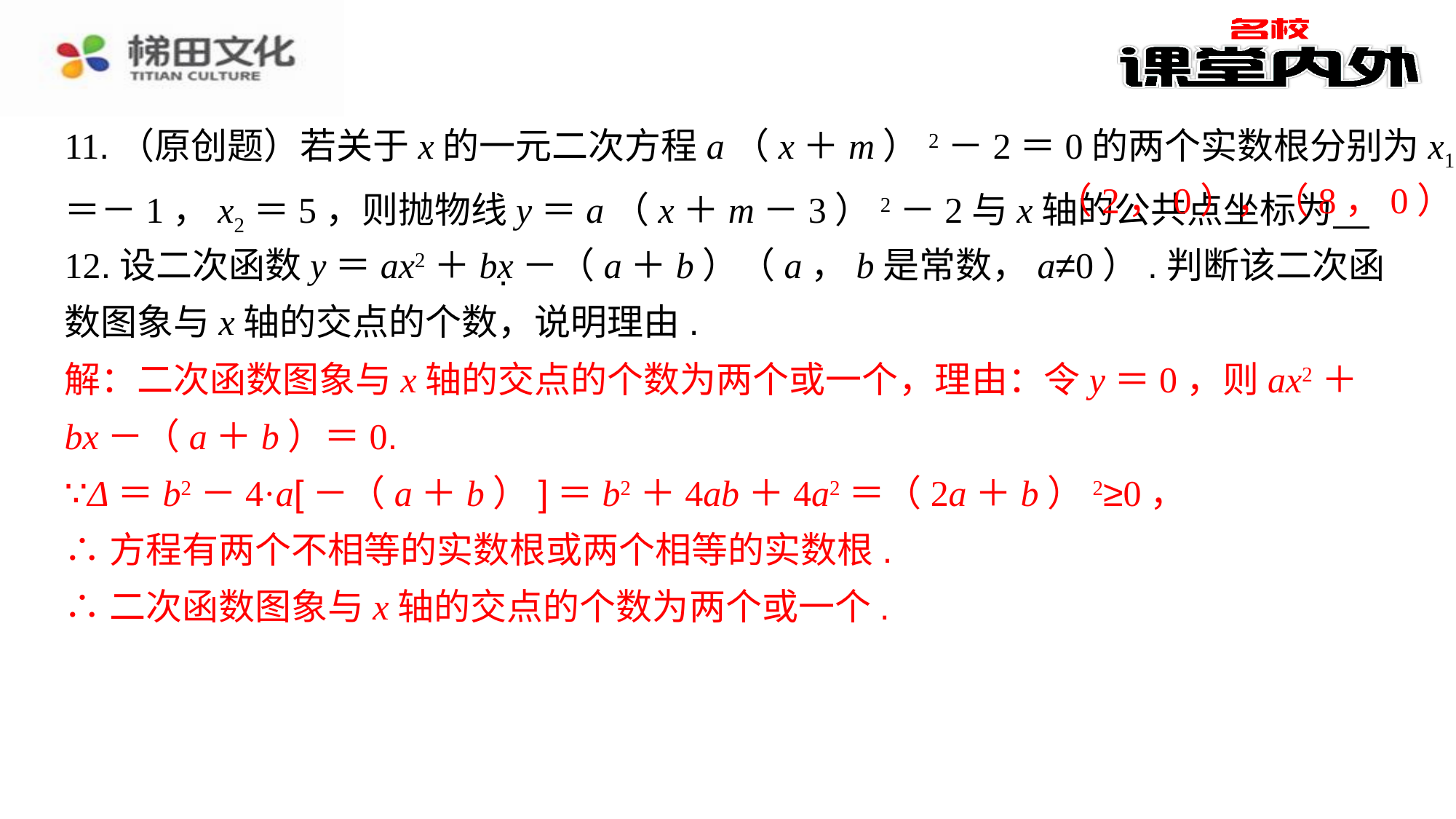

11.（原创题）若关于x的一元二次方程a（x＋m）2－2＝0的两个实数根分别为x1＝－1，x2＝5，则抛物线y＝a（x＋m－3）2－2与x轴的公共点坐标为 　（2，0），（8，0）　⁠.
（2，0），（8，0）
12.设二次函数y＝ax2＋bx－（a＋b）（a，b是常数，a≠0）.判断该二次函数图象与x轴的交点的个数，说明理由.
解：二次函数图象与x轴的交点的个数为两个或一个，理由：令y＝0，则ax2＋bx－（a＋b）＝0.
∵Δ＝b2－4·a[－（a＋b）]＝b2＋4ab＋4a2＝（2a＋b）2≥0，
∴方程有两个不相等的实数根或两个相等的实数根.
∴二次函数图象与x轴的交点的个数为两个或一个.